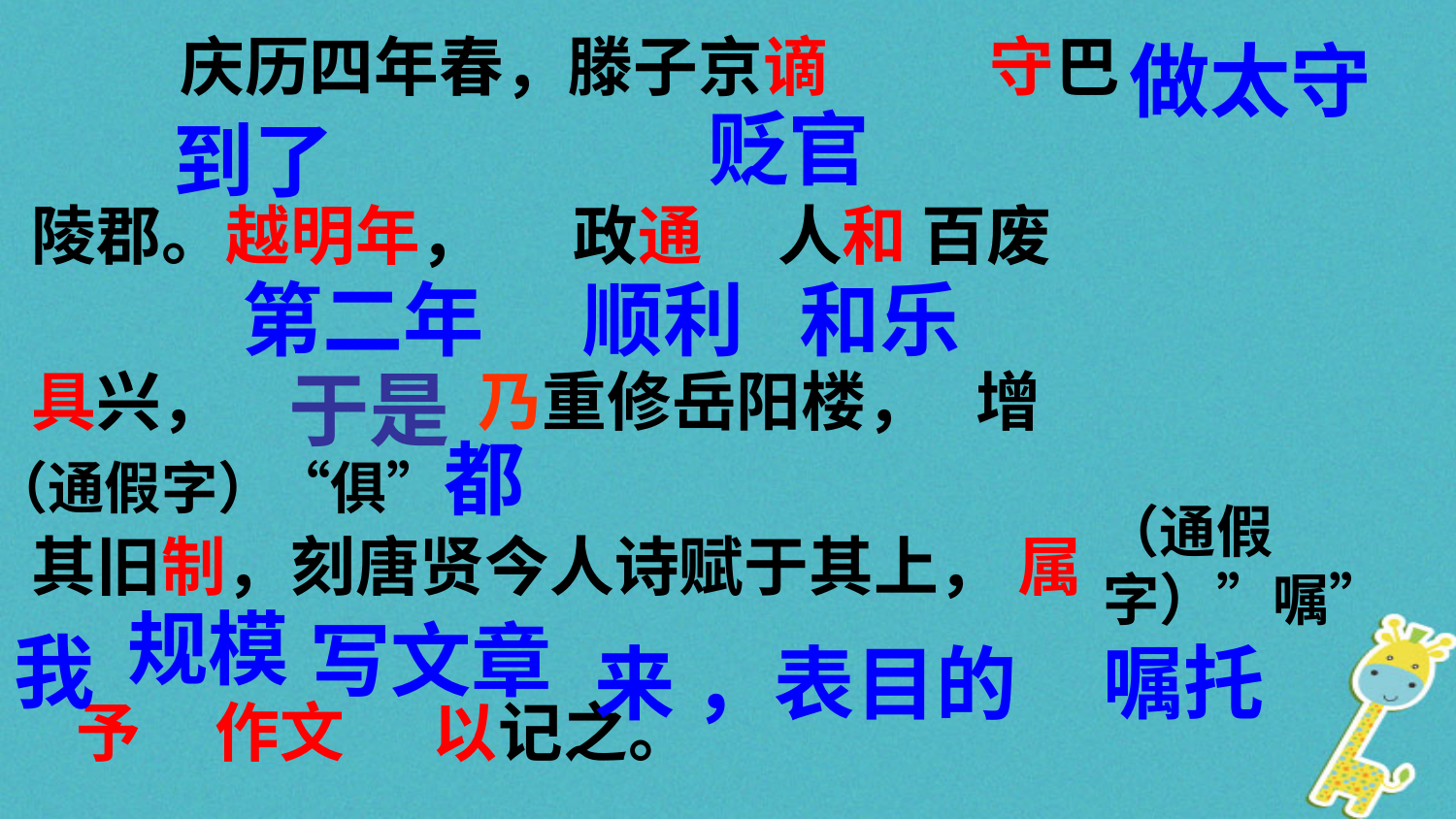

庆历四年春，滕子京谪           守巴

陵郡。越明年，      政通     人和 百废

具兴，                 乃重修岳阳楼，   增

其旧制，刻唐贤今人诗赋于其上， 属

  予     作文      以记之。
做太守
贬官
到了
第二年
顺利
和乐
于是
（通假字）“俱”都
（通假字）”嘱”嘱托
规模
写文章
我
来 ，表目的